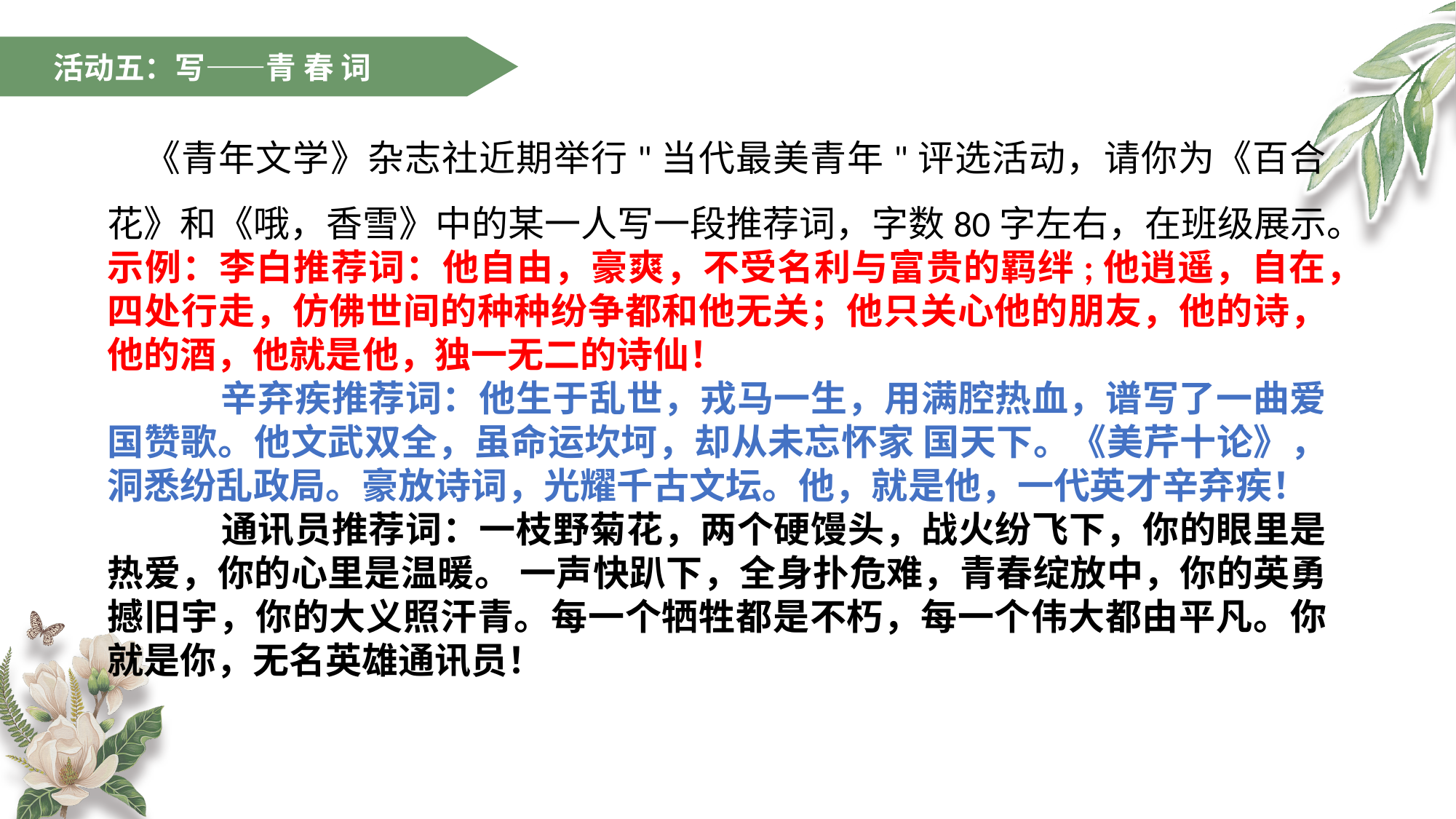

活动五：写——青 春 词
   《青年文学》杂志社近期举行"当代最美青年"评选活动，请你为《百合花》和《哦，香雪》中的某一人写一段推荐词，字数80字左右，在班级展示。
示例：李白推荐词：他自由，豪爽，不受名利与富贵的羁绊;他逍遥，自在，四处行走，仿佛世间的种种纷争都和他无关；他只关心他的朋友，他的诗，他的酒，他就是他，独一无二的诗仙！
            辛弃疾推荐词：他生于乱世，戎马一生，用满腔热血，谱写了一曲爱国赞歌。他文武双全，虽命运坎坷，却从未忘怀家 国天下。《美芹十论》，洞悉纷乱政局。豪放诗词，光耀千古文坛。他，就是他，一代英才辛弃疾！
          通讯员推荐词：一枝野菊花，两个硬馒头，战火纷飞下，你的眼里是热爱，你的心里是温暖。 一声快趴下，全身扑危难，青春绽放中，你的英勇撼旧宇，你的大义照汗青。每一个牺牲都是不朽，每一个伟大都由平凡。你就是你，无名英雄通讯员！